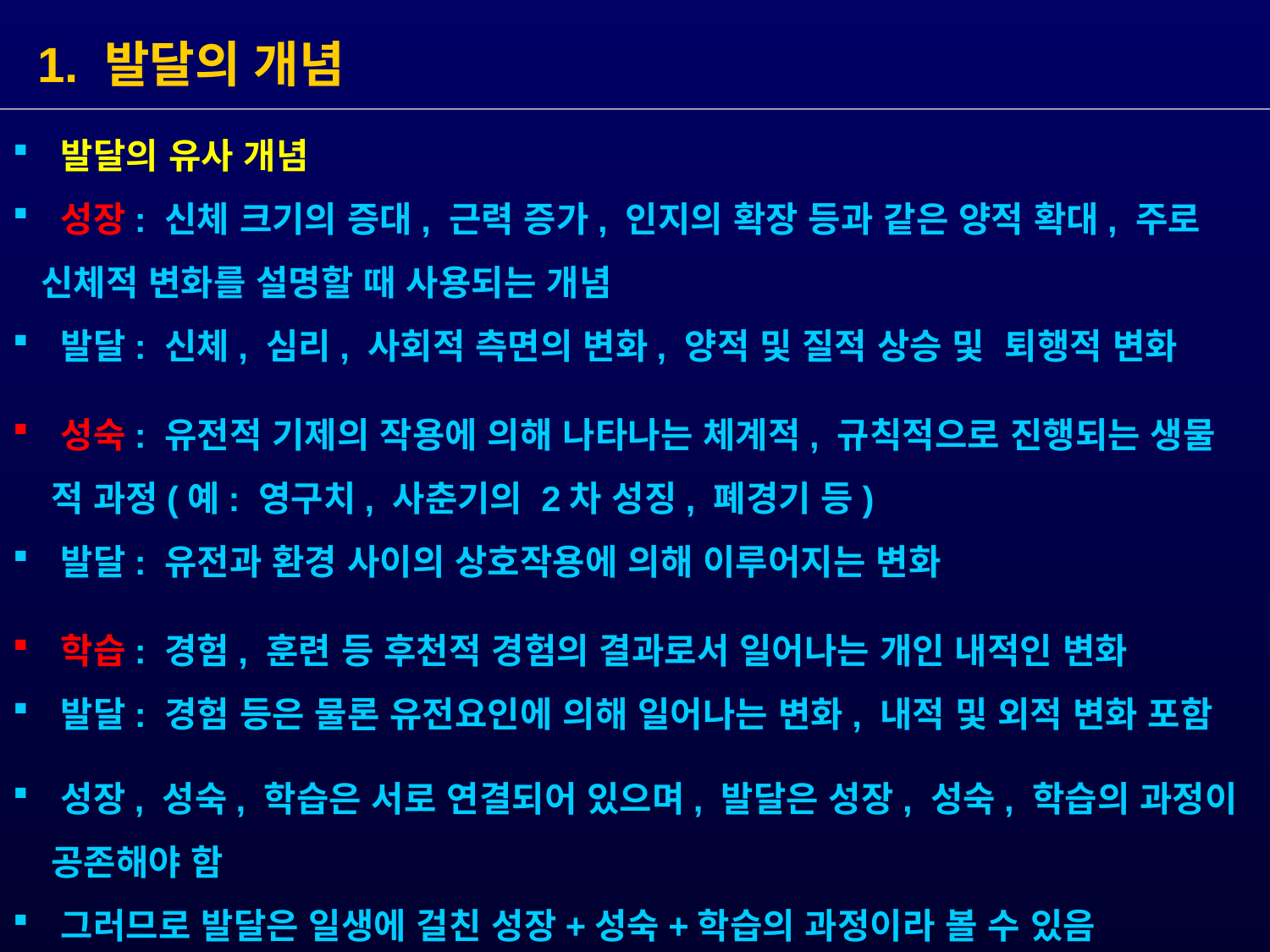

1. 발달의 개념
 발달의 유사 개념
 성장: 신체 크기의 증대, 근력 증가, 인지의 확장 등과 같은 양적 확대, 주로
  신체적 변화를 설명할 때 사용되는 개념
 발달: 신체, 심리, 사회적 측면의 변화, 양적 및 질적 상승 및  퇴행적 변화

 성숙: 유전적 기제의 작용에 의해 나타나는 체계적, 규칙적으로 진행되는 생물
   적 과정(예: 영구치, 사춘기의 2차 성징, 폐경기 등)
 발달: 유전과 환경 사이의 상호작용에 의해 이루어지는 변화

 학습: 경험, 훈련 등 후천적 경험의 결과로서 일어나는 개인 내적인 변화
 발달: 경험 등은 물론 유전요인에 의해 일어나는 변화, 내적 및 외적 변화 포함
 성장, 성숙, 학습은 서로 연결되어 있으며, 발달은 성장, 성숙, 학습의 과정이
   공존해야 함
 그러므로 발달은 일생에 걸친 성장+성숙+학습의 과정이라 볼 수 있음